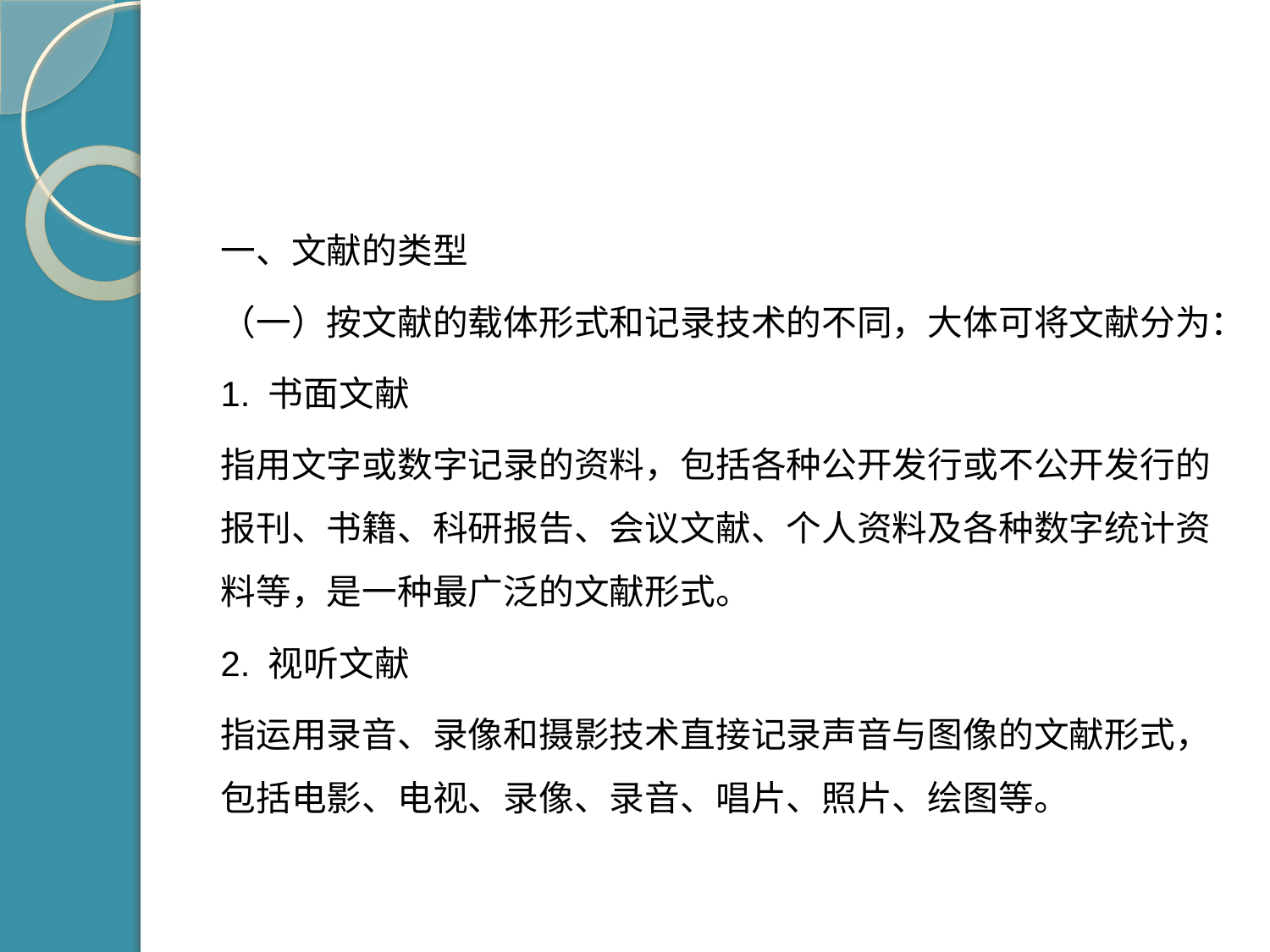

#
一、文献的类型
（一）按文献的载体形式和记录技术的不同，大体可将文献分为：
1. 书面文献
指用文字或数字记录的资料，包括各种公开发行或不公开发行的报刊、书籍、科研报告、会议文献、个人资料及各种数字统计资料等，是一种最广泛的文献形式。
2. 视听文献
指运用录音、录像和摄影技术直接记录声音与图像的文献形式，包括电影、电视、录像、录音、唱片、照片、绘图等。